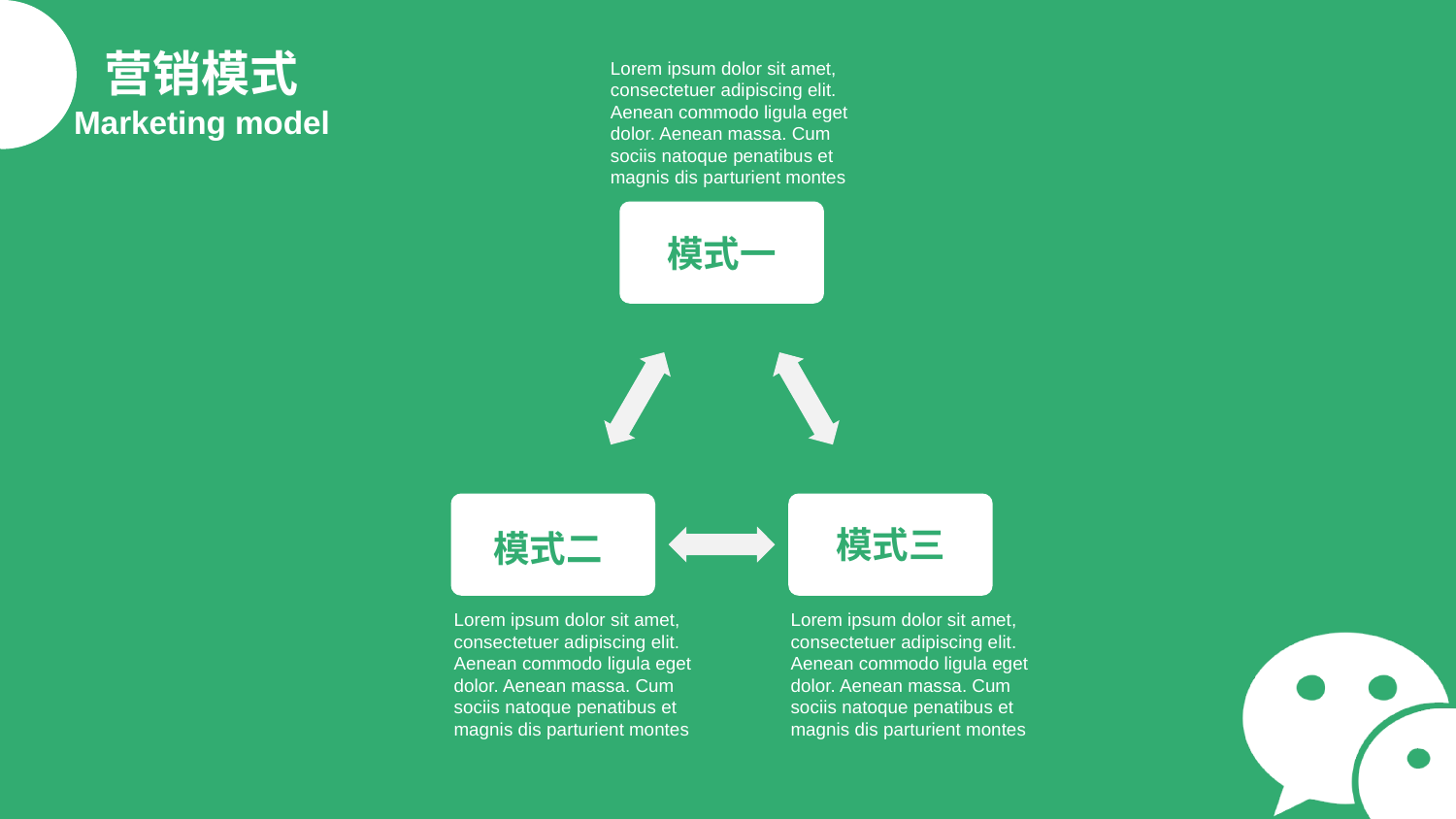

营销模式
Lorem ipsum dolor sit amet, consectetuer adipiscing elit. Aenean commodo ligula eget dolor. Aenean massa. Cum sociis natoque penatibus et magnis dis parturient montes
Marketing model

模式一
模式三
模式二
Lorem ipsum dolor sit amet, consectetuer adipiscing elit. Aenean commodo ligula eget dolor. Aenean massa. Cum sociis natoque penatibus et magnis dis parturient montes
Lorem ipsum dolor sit amet, consectetuer adipiscing elit. Aenean commodo ligula eget dolor. Aenean massa. Cum sociis natoque penatibus et magnis dis parturient montes